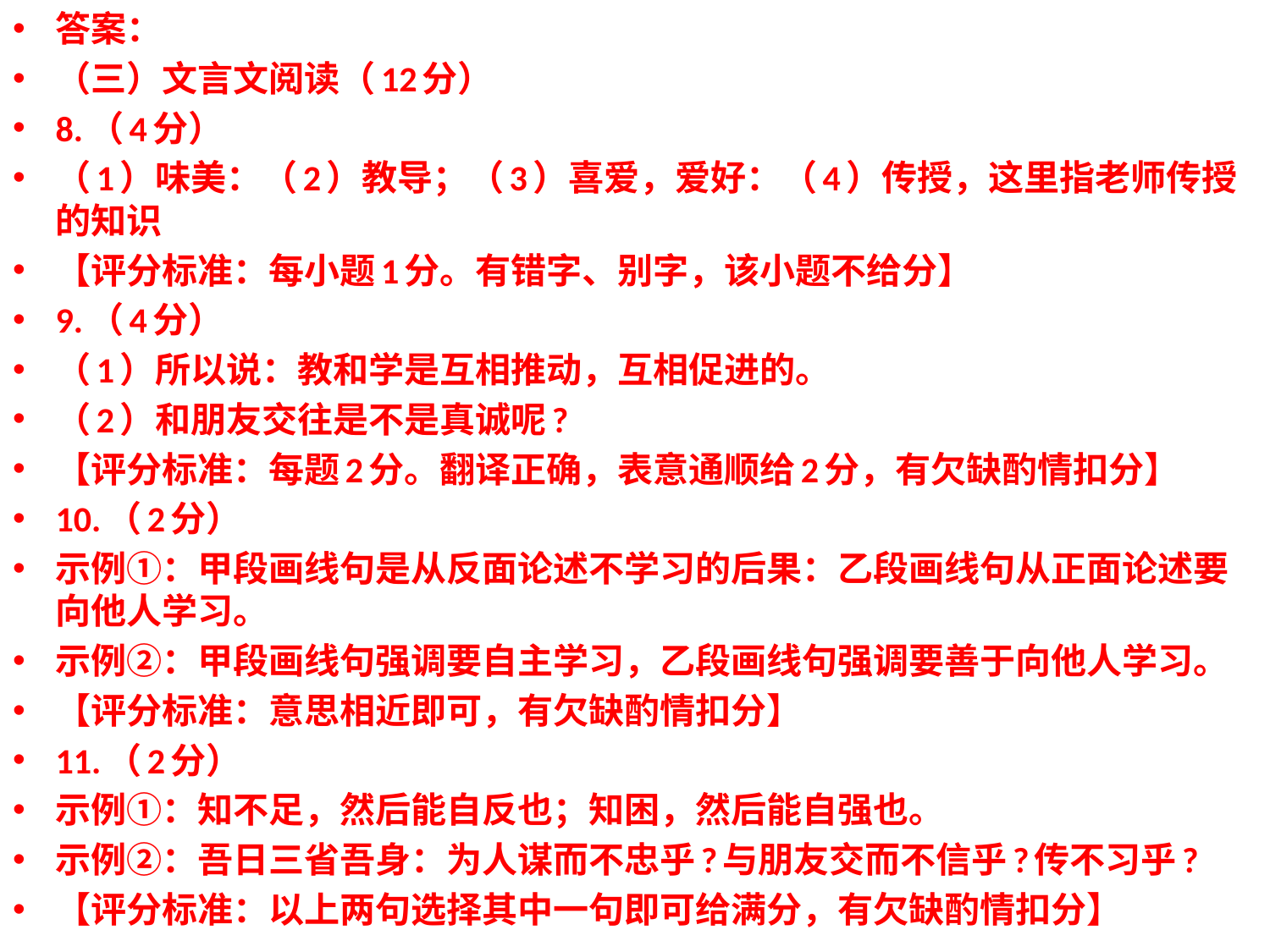

答案：
（三）文言文阅读（12分）
8.（4分）
（1）味美：（2）教导；（3）喜爱，爱好：（4）传授，这里指老师传授的知识
【评分标准：每小题1分。有错字、别字，该小题不给分】
9.（4分）
（1）所以说：教和学是互相推动，互相促进的。
（2）和朋友交往是不是真诚呢?
【评分标准：每题2分。翻译正确，表意通顺给2分，有欠缺酌情扣分】
10.（2分）
示例①：甲段画线句是从反面论述不学习的后果：乙段画线句从正面论述要向他人学习。
示例②：甲段画线句强调要自主学习，乙段画线句强调要善于向他人学习。
【评分标准：意思相近即可，有欠缺酌情扣分】
11.（2分）
示例①：知不足，然后能自反也；知困，然后能自强也。
示例②：吾日三省吾身：为人谋而不忠乎?与朋友交而不信乎?传不习乎?
【评分标准：以上两句选择其中一句即可给满分，有欠缺酌情扣分】

#